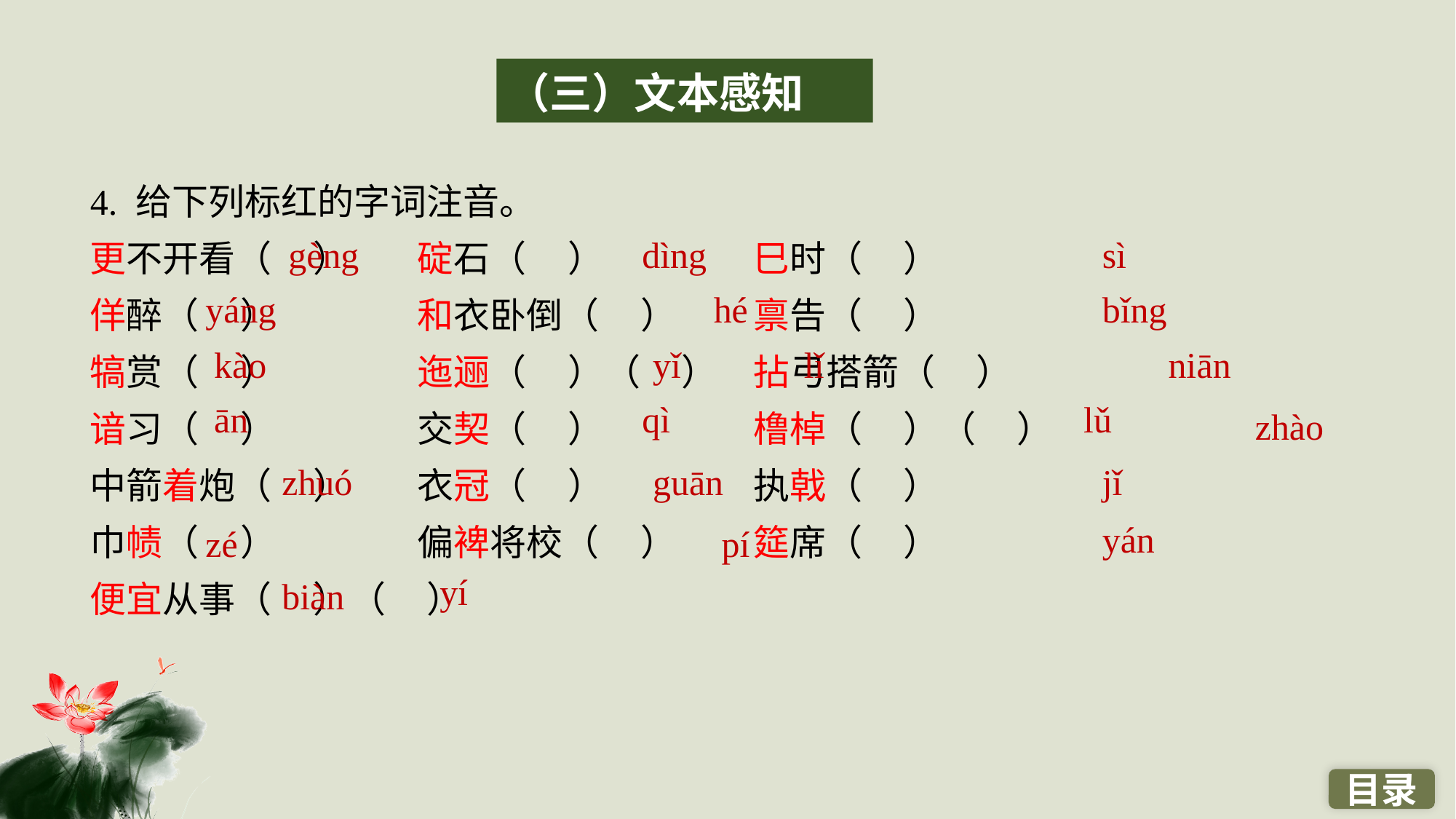

（三）文本感知
4. 给下列标红的字词注音。
更不开看（     ） 	碇石（     ）		 巳时（     ）
佯醉（     ）		和衣卧倒（     ） 	 禀告（     ）
犒赏（     ） 		迤逦（     ）（     ）	 拈弓搭箭（     ）
谙习（     ） 		交契（     ） 		 橹棹（     ）（     ）
中箭着炮（     ） 	衣冠（     ）		 执戟（     ）
巾帻（     ）		偏裨将校（     ） 	 筵席（     ）
便宜从事（     ）（     ）
gèng
dìng
sì
yáng
hé
bǐng
kào
yǐ
lǐ
niān
ān
qì
lǔ
zhào
zhuó
guān
jǐ
yán
zé
pí
yí
biàn